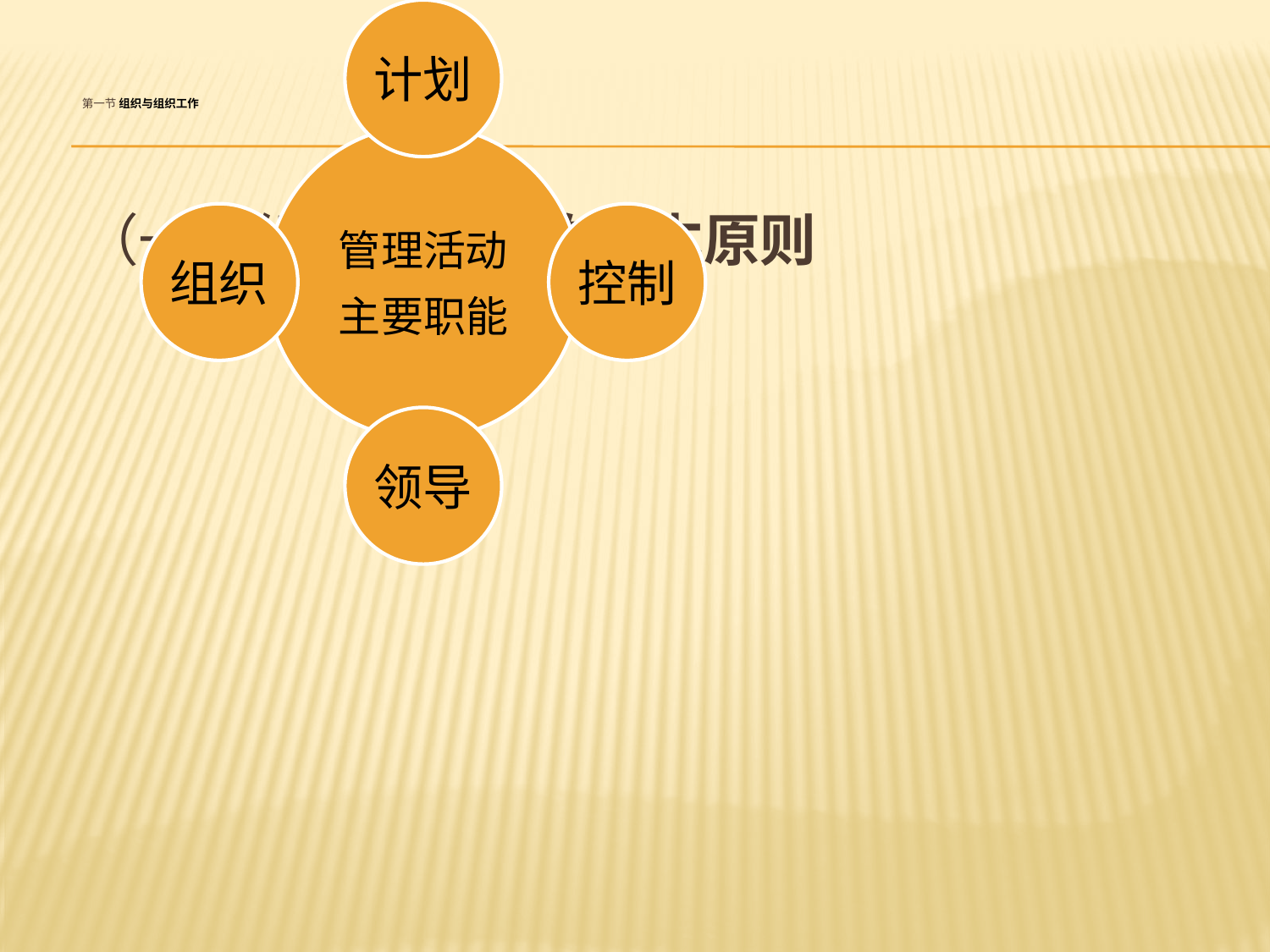

# 第一节 组织与组织工作
（一）组织部门化的基本原则

管理活动
主要职能
计划
控制
领导
组织